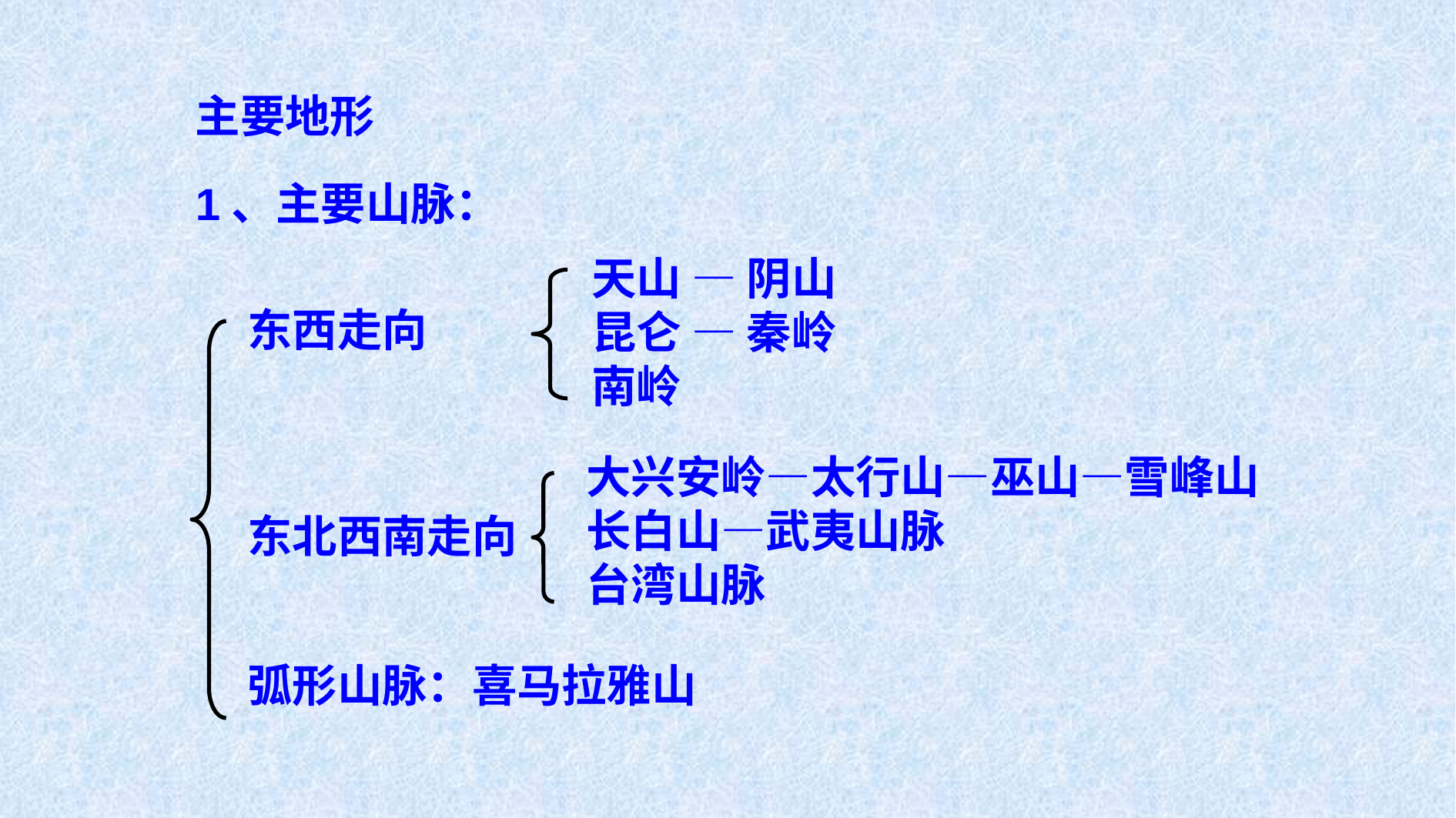

主要地形
1、主要山脉：
天山 — 阴山
昆仑 — 秦岭
南岭

东西走向

大兴安岭—太行山—巫山—雪峰山
长白山—武夷山脉
台湾山脉

东北西南走向
弧形山脉：喜马拉雅山